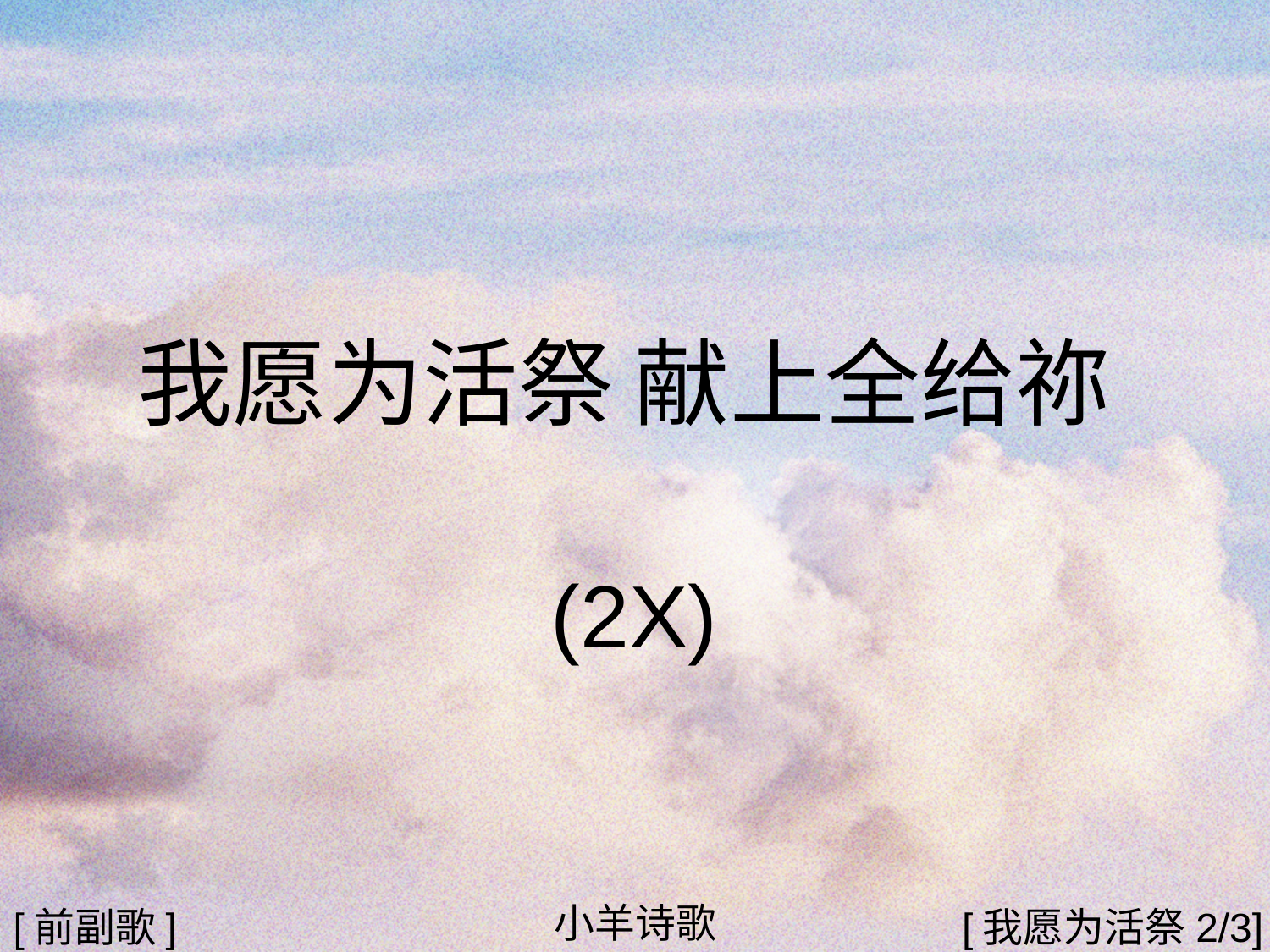

我愿为活祭 献上全给祢

(2X)

#

小羊诗歌
[前副歌]
[我愿为活祭2/3]